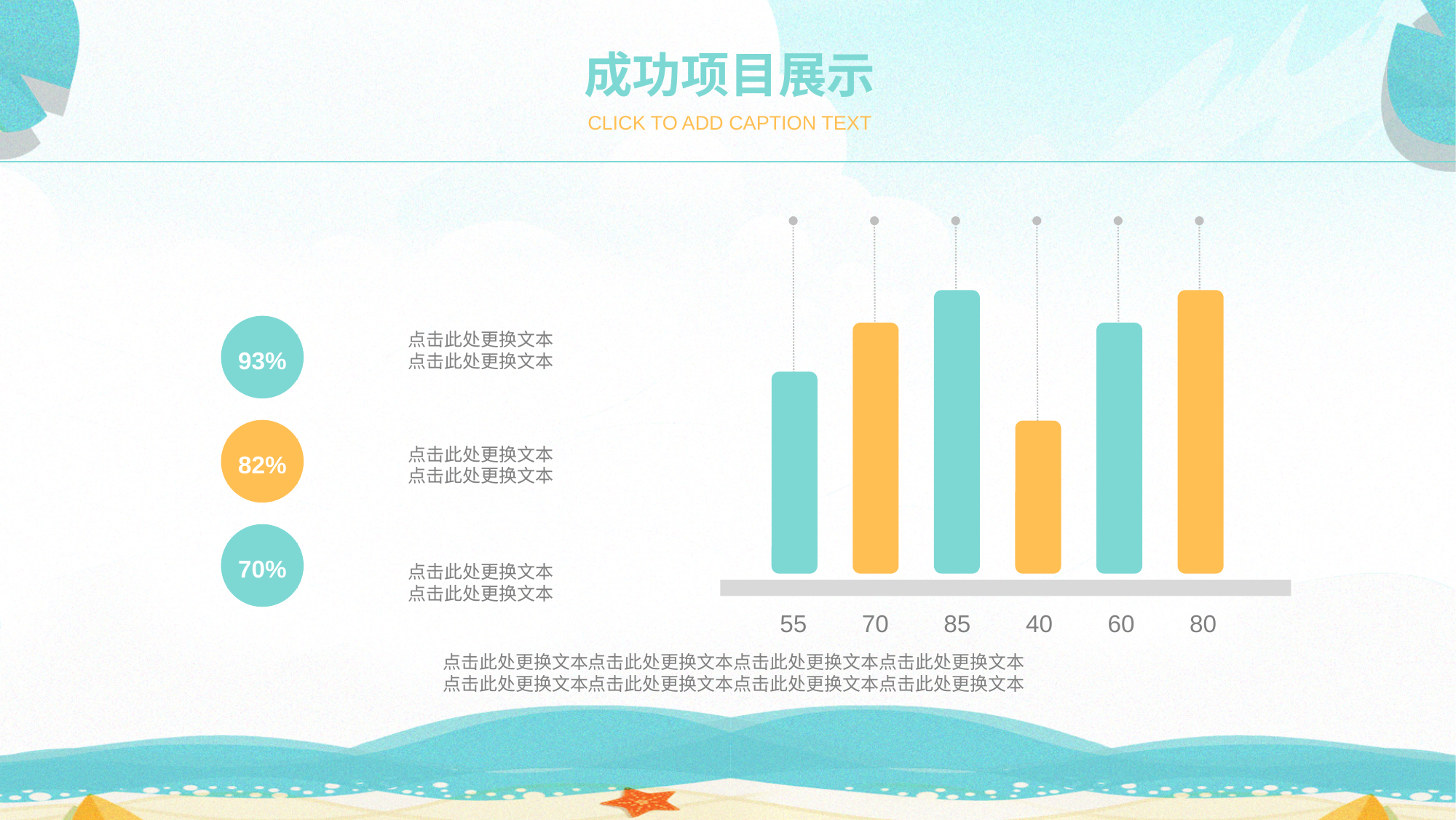

成功项目展示
CLICK TO ADD CAPTION TEXT

55
70
85
40
60
80

93%
点击此处更换文本
点击此处更换文本

82%
点击此处更换文本
点击此处更换文本

70%
点击此处更换文本
点击此处更换文本
点击此处更换文本点击此处更换文本点击此处更换文本点击此处更换文本
点击此处更换文本点击此处更换文本点击此处更换文本点击此处更换文本